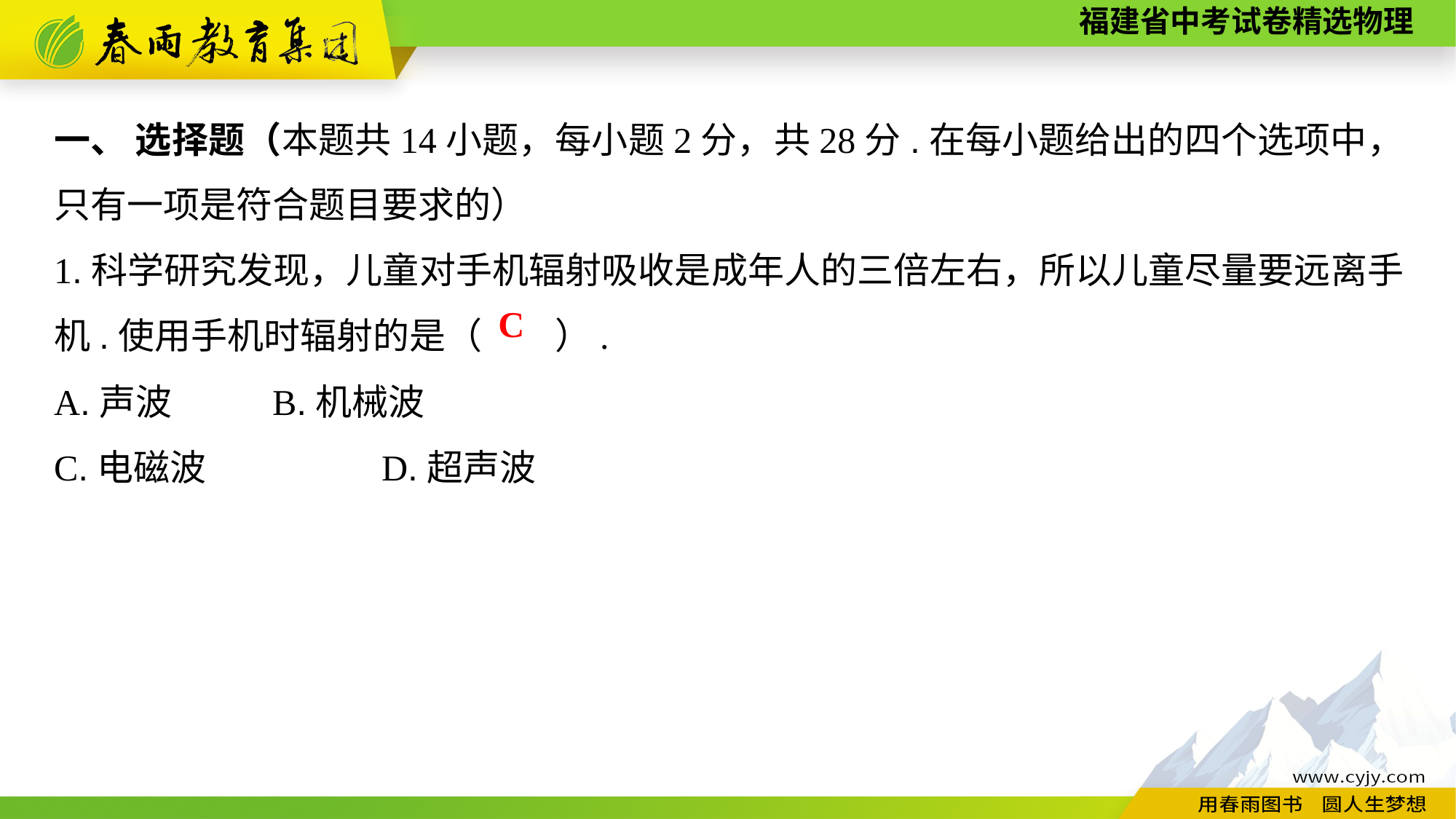

一、 选择题（本题共14小题，每小题2分，共28分.在每小题给出的四个选项中，只有一项是符合题目要求的）
1.科学研究发现，儿童对手机辐射吸收是成年人的三倍左右，所以儿童尽量要远离手机.使用手机时辐射的是（　　）.
A.声波	B.机械波
C.电磁波　　	D.超声波
C